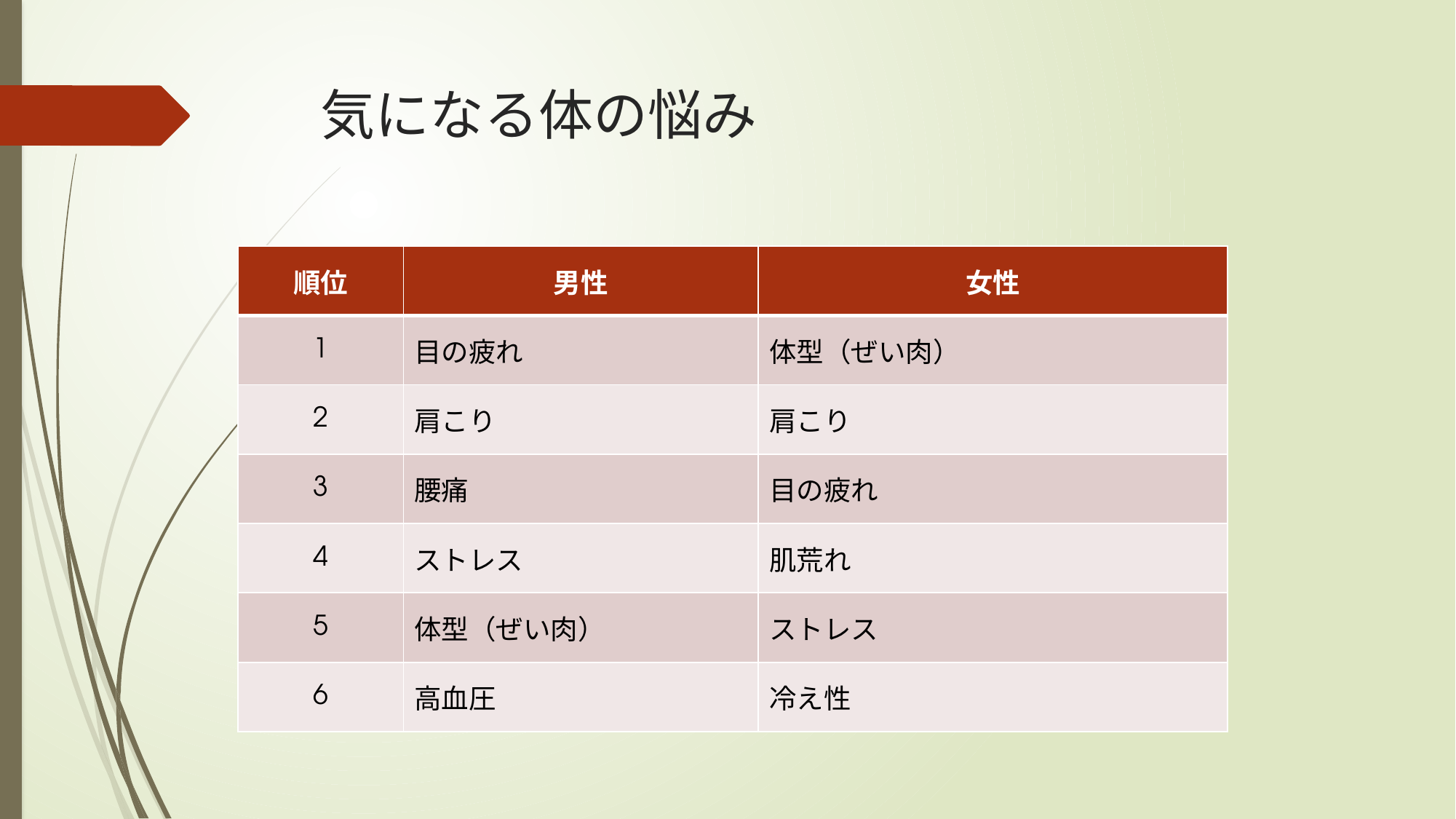

# 気になる体の悩み
| 順位 | 男性 | 女性 |
| --- | --- | --- |
| 1 | 目の疲れ | 体型（ぜい肉） |
| 2 | 肩こり | 肩こり |
| 3 | 腰痛 | 目の疲れ |
| 4 | ストレス | 肌荒れ |
| 5 | 体型（ぜい肉） | ストレス |
| 6 | 高血圧 | 冷え性 |